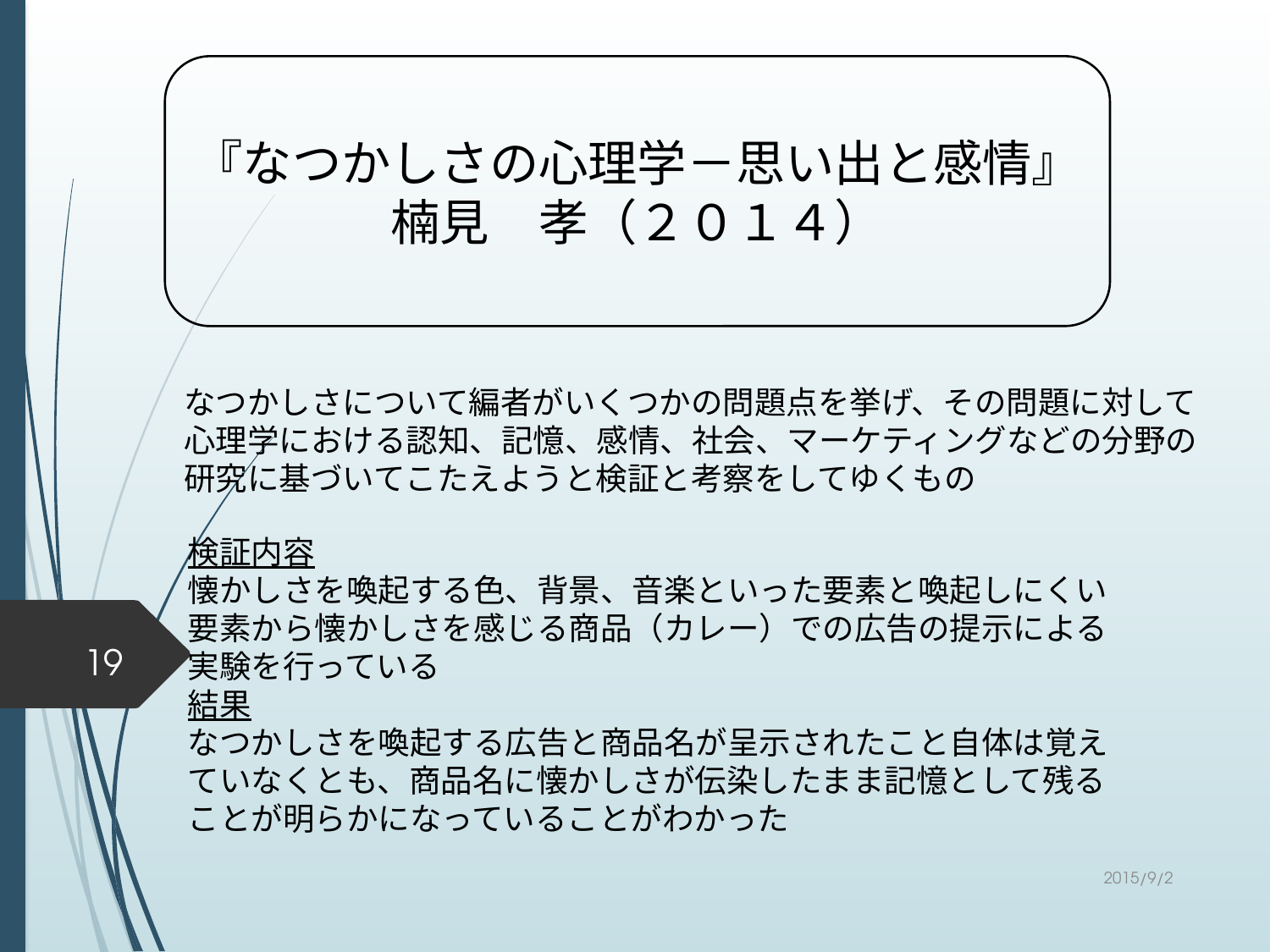

『なつかしさの心理学－思い出と感情』
楠見　孝（２０１４）
なつかしさについて編者がいくつかの問題点を挙げ、その問題に対して
心理学における認知、記憶、感情、社会、マーケティングなどの分野の
研究に基づいてこたえようと検証と考察をしてゆくもの
検証内容
懐かしさを喚起する色、背景、音楽といった要素と喚起しにくい要素から懐かしさを感じる商品（カレー）での広告の提示による実験を行っている
結果
なつかしさを喚起する広告と商品名が呈示されたこと自体は覚えていなくとも、商品名に懐かしさが伝染したまま記憶として残ることが明らかになっていることがわかった
19
2015/9/2